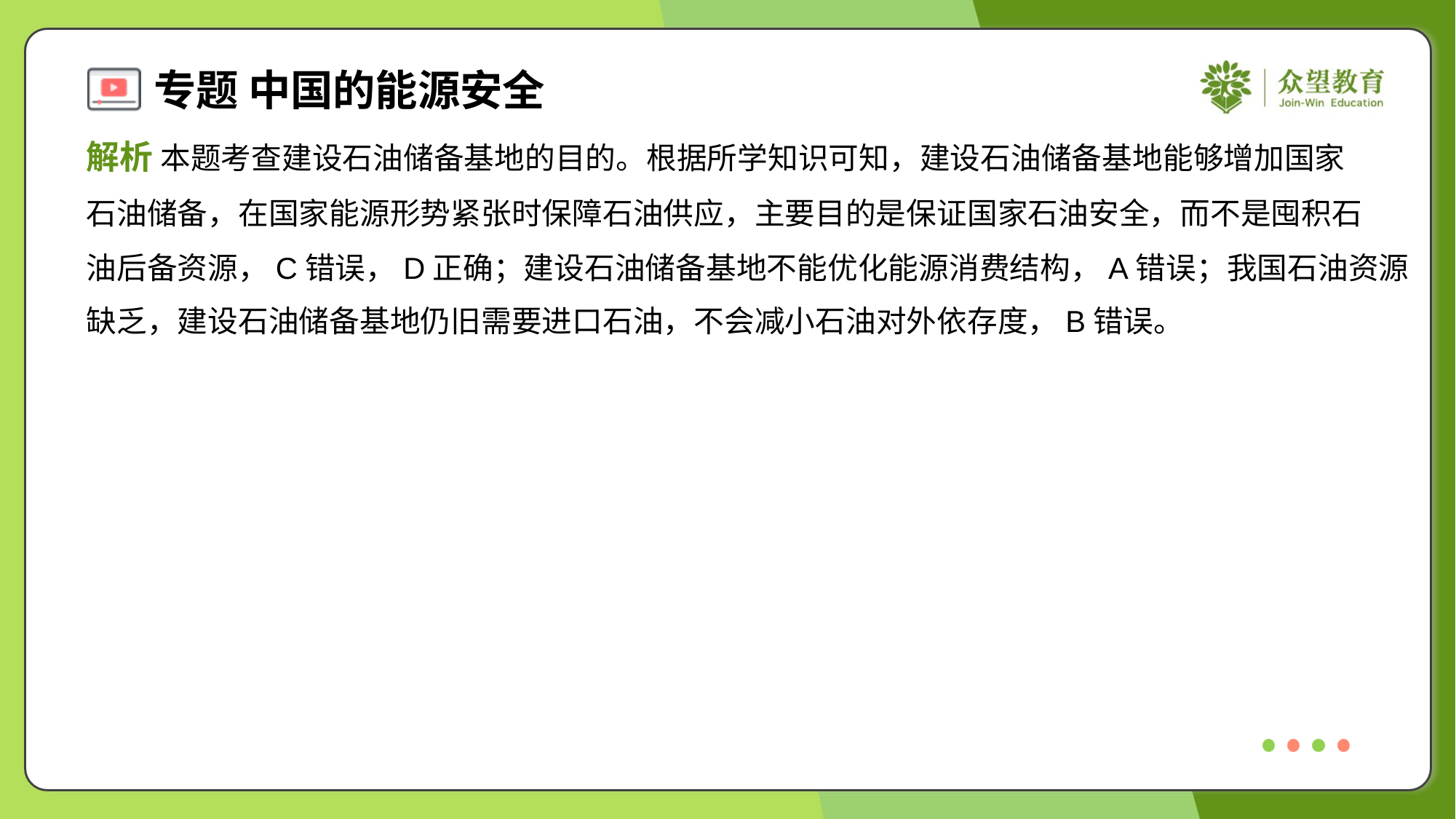

解析 本题考查建设石油储备基地的目的。根据所学知识可知，建设石油储备基地能够增加国家
石油储备，在国家能源形势紧张时保障石油供应，主要目的是保证国家石油安全，而不是囤积石
油后备资源，C错误，D正确；建设石油储备基地不能优化能源消费结构，A错误；我国石油资源
缺乏，建设石油储备基地仍旧需要进口石油，不会减小石油对外依存度，B错误。